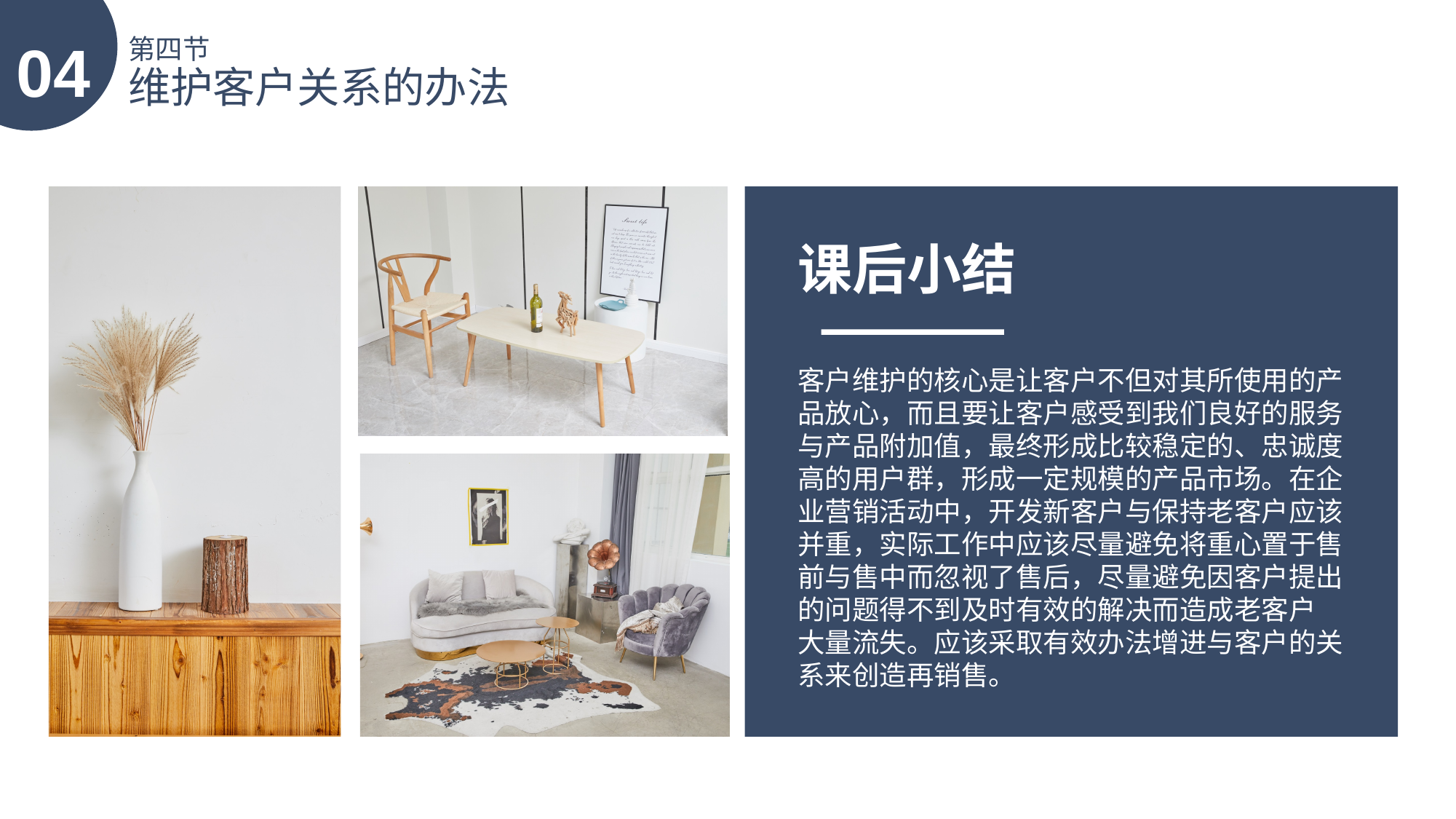

04
第四节
维护客户关系的办法

课后小结

客户维护的核心是让客户不但对其所使用的产品放心，而且要让客户感受到我们良好的服务
与产品附加值，最终形成比较稳定的、忠诚度高的用户群，形成一定规模的产品市场。在企业营销活动中，开发新客户与保持老客户应该并重，实际工作中应该尽量避免将重心置于售前与售中而忽视了售后，尽量避免因客户提出的问题得不到及时有效的解决而造成老客户
大量流失。应该采取有效办法增进与客户的关系来创造再销售。